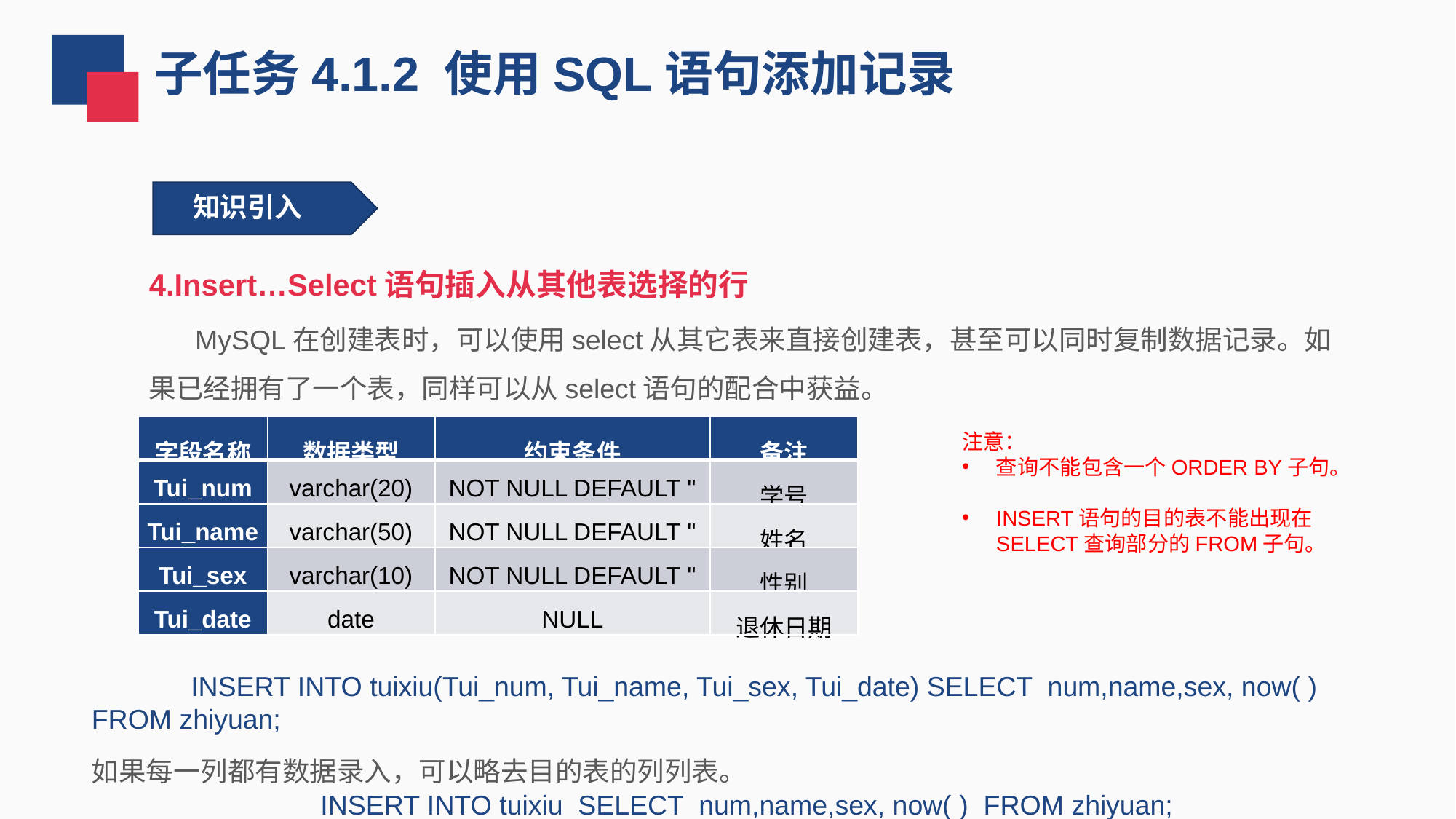

子任务4.1.2 使用SQL语句添加记录

知识引入
4.Insert…Select语句插入从其他表选择的行
      MySQL在创建表时，可以使用select从其它表来直接创建表，甚至可以同时复制数据记录。如果已经拥有了一个表，同样可以从select语句的配合中获益。
| 字段名称 | 数据类型 | 约束条件 | 备注 |
| --- | --- | --- | --- |
| Tui\_num | varchar(20) | NOT NULL DEFAULT '' | 学号 |
| Tui\_name | varchar(50) | NOT NULL DEFAULT '' | 姓名 |
| Tui\_sex | varchar(10) | NOT NULL DEFAULT '' | 性别 |
| Tui\_date | date | NULL | 退休日期 |
注意：
查询不能包含一个ORDER BY子句。
INSERT语句的目的表不能出现在SELECT查询部分的FROM子句。

             INSERT INTO tuixiu(Tui_num, Tui_name, Tui_sex, Tui_date) SELECT  num,name,sex, now( )  FROM zhiyuan;
如果每一列都有数据录入，可以略去目的表的列列表。
INSERT INTO tuixiu  SELECT  num,name,sex, now( )  FROM zhiyuan;